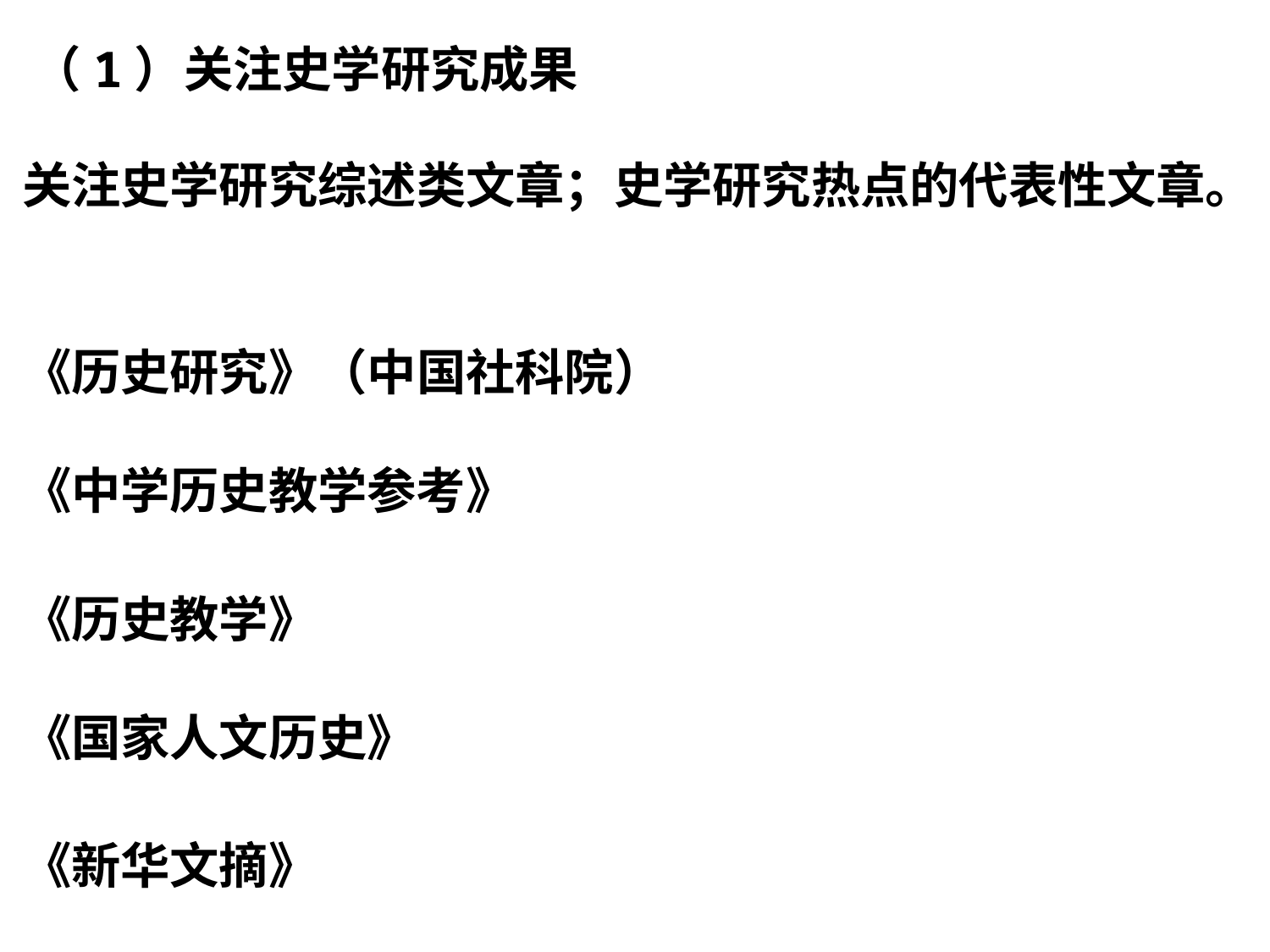

（1）关注史学研究成果
关注史学研究综述类文章；史学研究热点的代表性文章。
《历史研究》（中国社科院）
《中学历史教学参考》
《历史教学》
《国家人文历史》
《新华文摘》